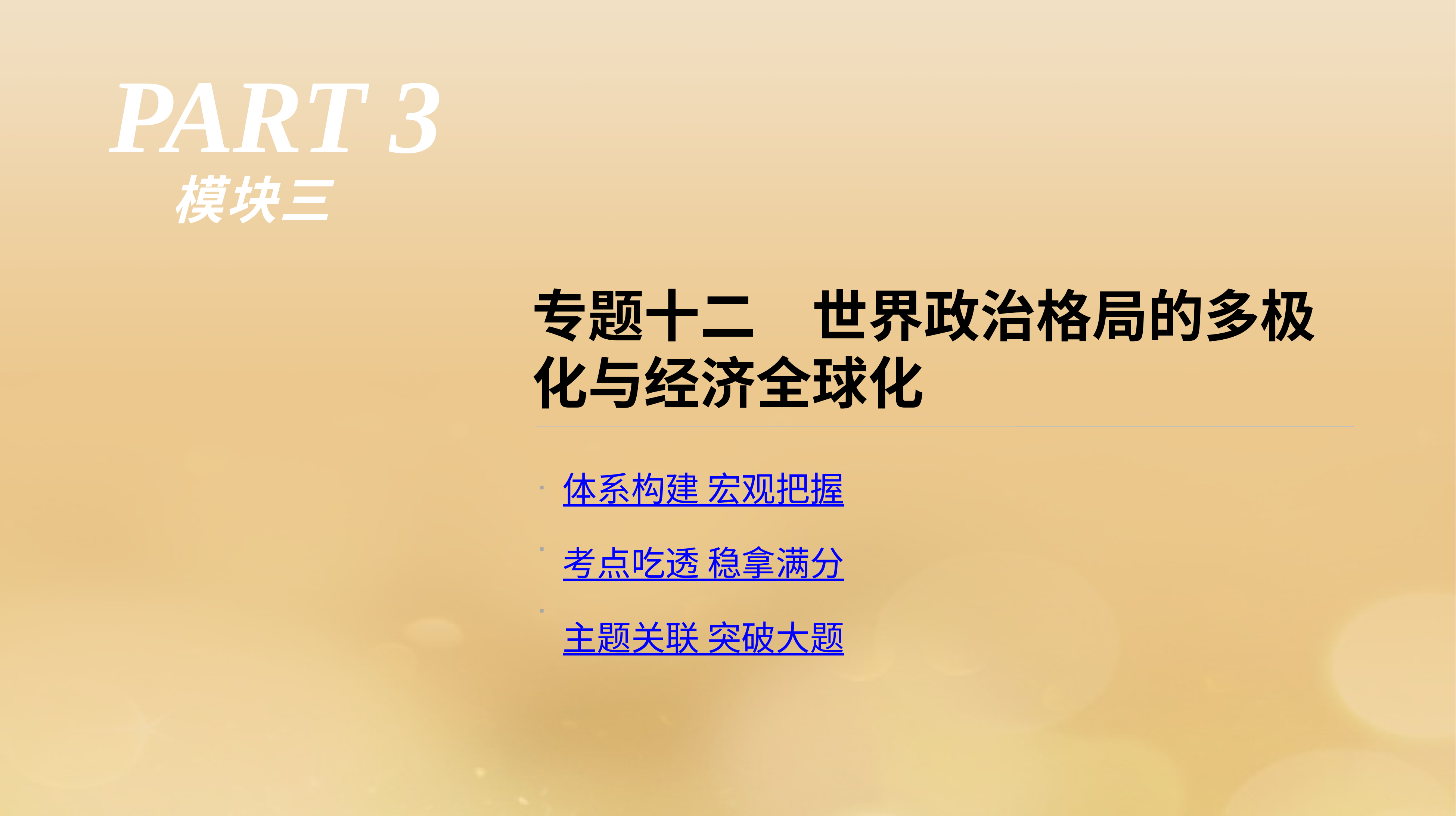

PART 3
模块三
专题十二　世界政治格局的多极化与经济全球化
·
·
·
体系构建 宏观把握
考点吃透 稳拿满分
主题关联 突破大题